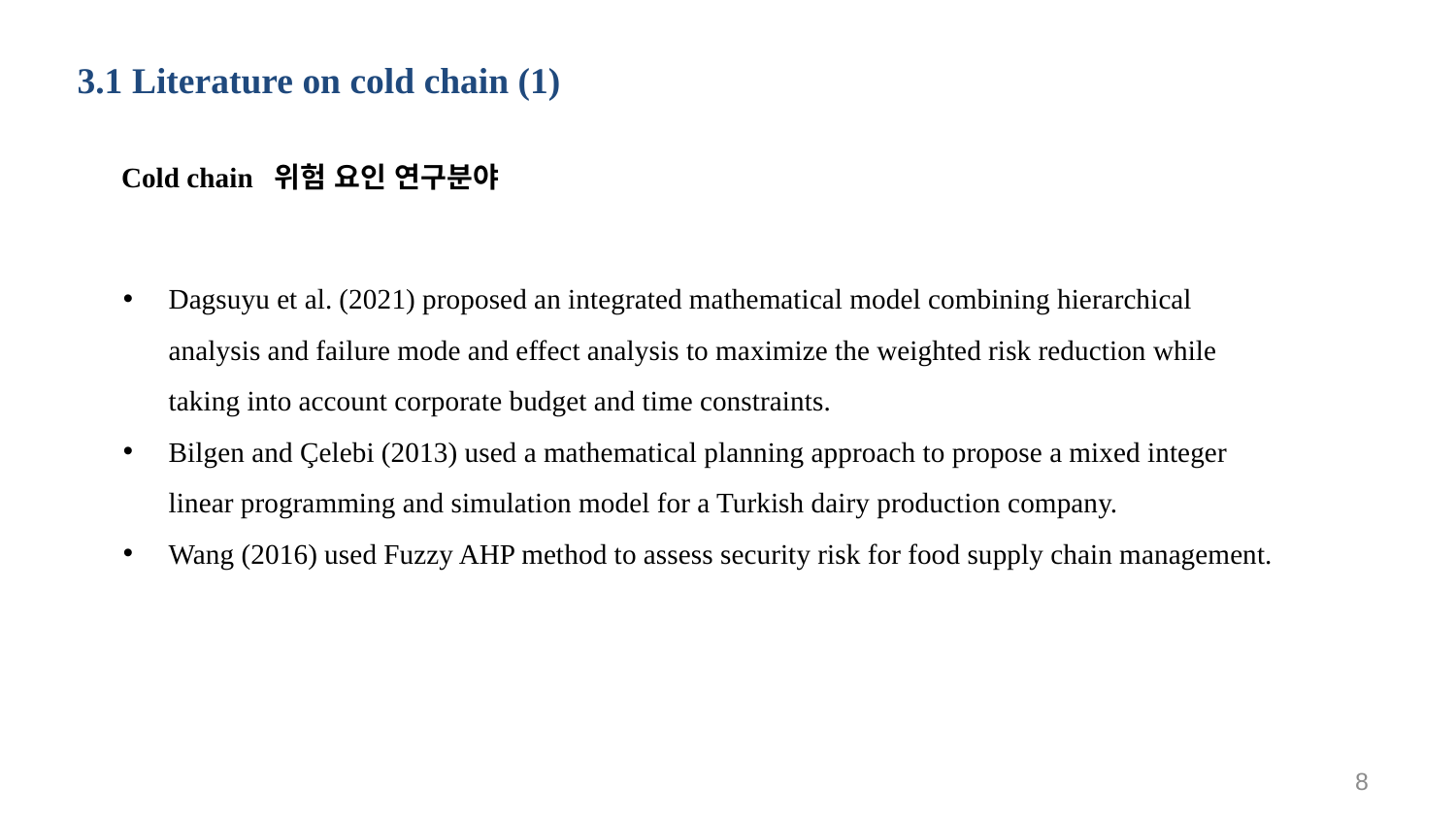

3.1 Literature on cold chain (1)
Cold chain  위험 요인 연구분야

Dagsuyu et al. (2021) proposed an integrated mathematical model combining hierarchical analysis and failure mode and effect analysis to maximize the weighted risk reduction while taking into account corporate budget and time constraints.
Bilgen and Çelebi (2013) used a mathematical planning approach to propose a mixed integer linear programming and simulation model for a Turkish dairy production company.
Wang (2016) used Fuzzy AHP method to assess security risk for food supply chain management.
8